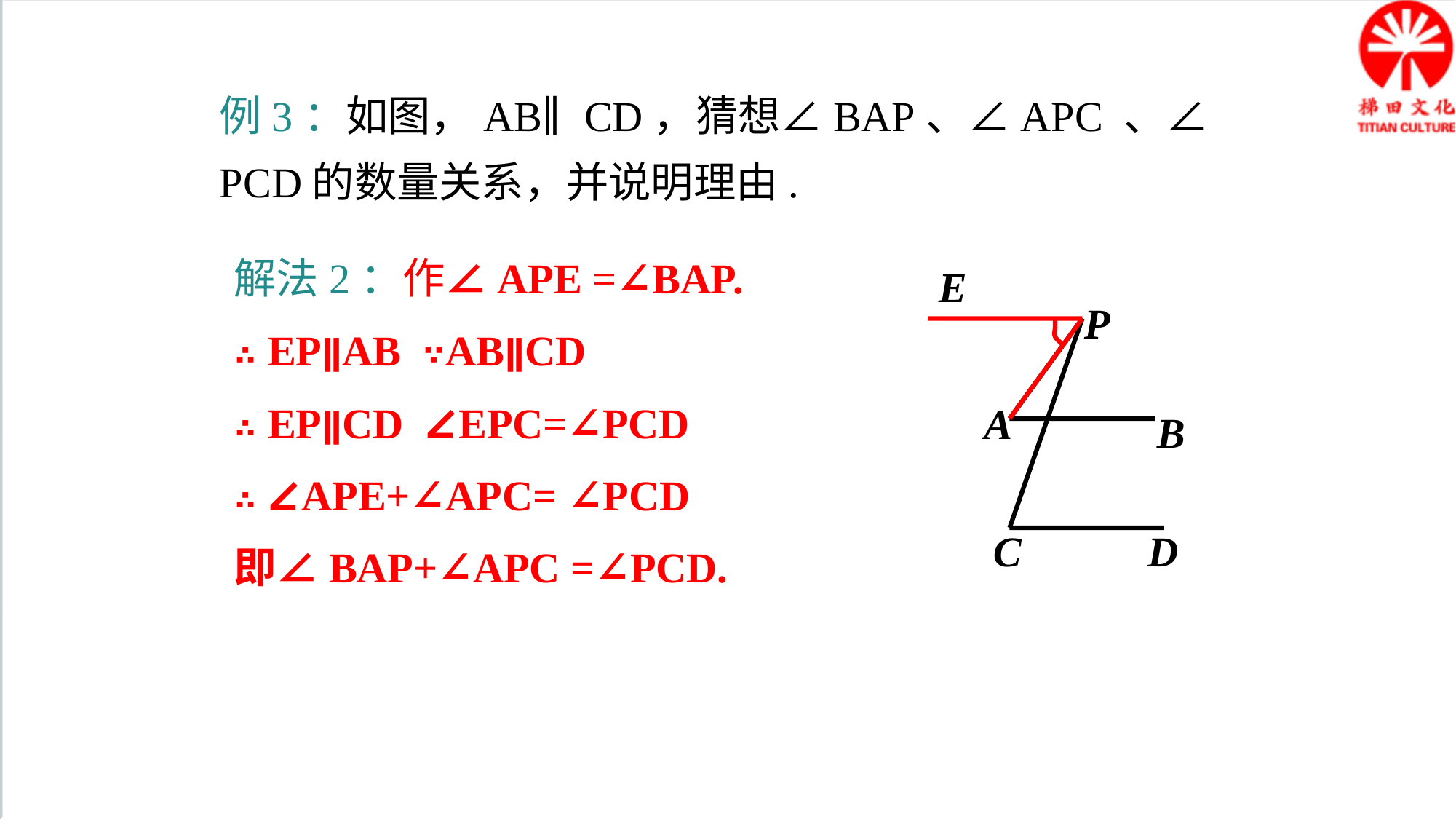

例3：如图，AB∥CD，猜想∠BAP、∠APC 、∠PCD的数量关系，并说明理由.
解法2：作∠APE =∠BAP.
∴ EP∥AB  ∵AB∥CD
∴ EP∥CD  ∠EPC=∠PCD
∴ ∠APE+∠APC= ∠PCD
即∠BAP+∠APC =∠PCD.
E
P

A
B

C
D